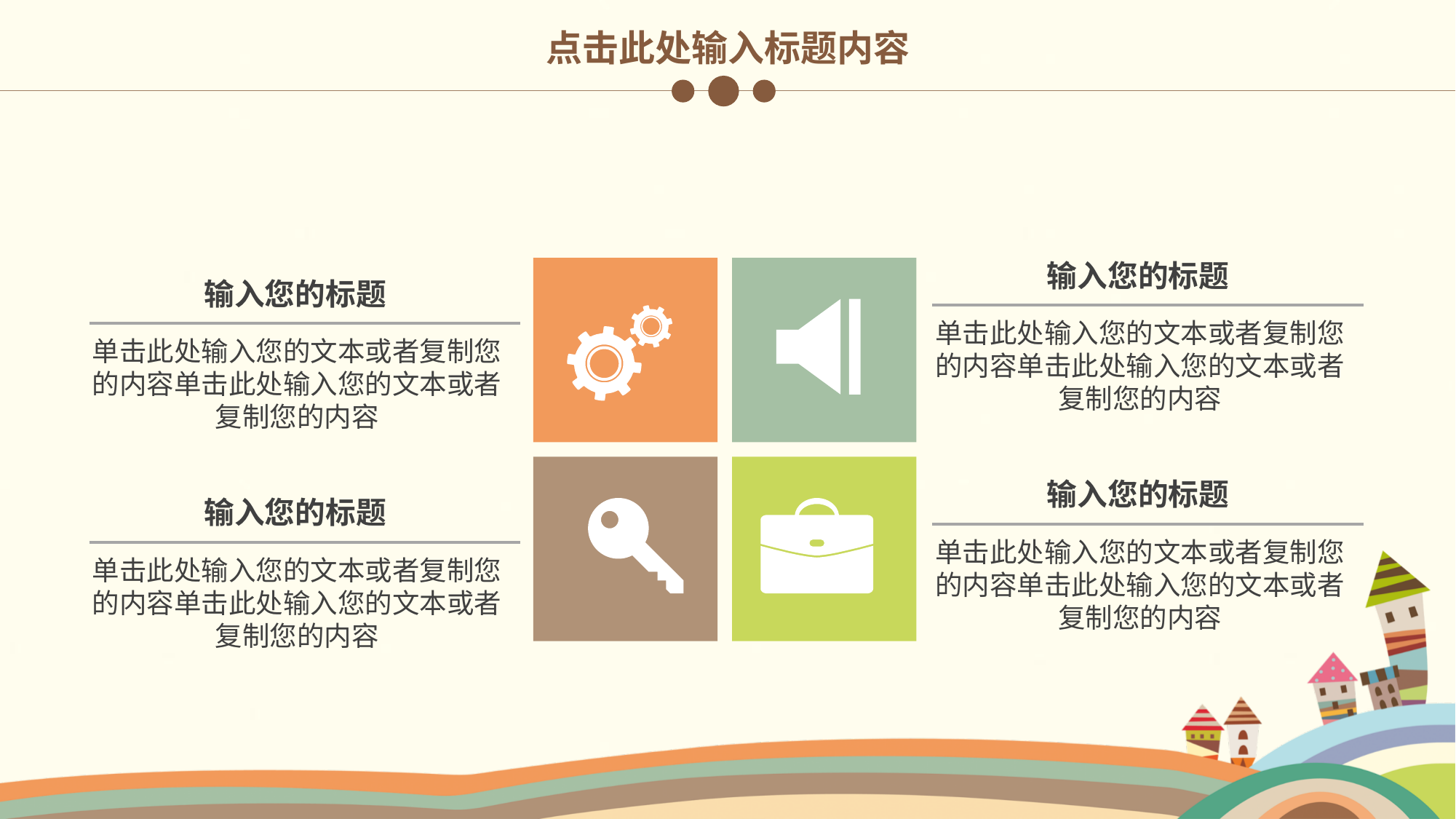

点击此处输入标题内容
输入您的标题

输入您的标题

单击此处输入您的文本或者复制您的内容单击此处输入您的文本或者复制您的内容
单击此处输入您的文本或者复制您的内容单击此处输入您的文本或者复制您的内容

输入您的标题
输入您的标题

单击此处输入您的文本或者复制您的内容单击此处输入您的文本或者复制您的内容
单击此处输入您的文本或者复制您的内容单击此处输入您的文本或者复制您的内容